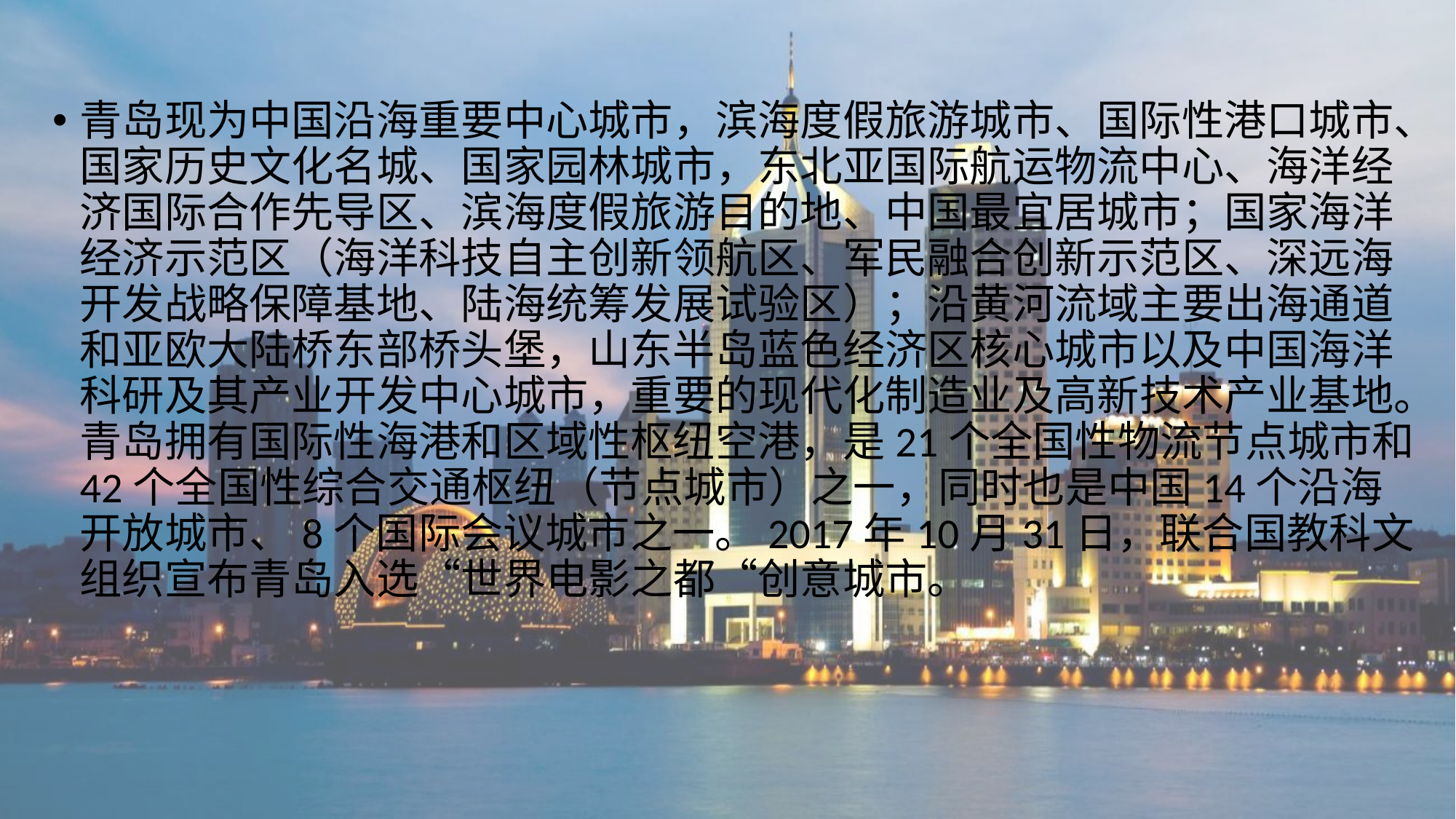

青岛现为中国沿海重要中心城市，滨海度假旅游城市、国际性港口城市、国家历史文化名城、国家园林城市，东北亚国际航运物流中心、海洋经济国际合作先导区、滨海度假旅游目的地、中国最宜居城市；国家海洋经济示范区（海洋科技自主创新领航区、军民融合创新示范区、深远海开发战略保障基地、陆海统筹发展试验区）；沿黄河流域主要出海通道和亚欧大陆桥东部桥头堡，山东半岛蓝色经济区核心城市以及中国海洋科研及其产业开发中心城市，重要的现代化制造业及高新技术产业基地。青岛拥有国际性海港和区域性枢纽空港，是21个全国性物流节点城市和42个全国性综合交通枢纽（节点城市）之一，同时也是中国14个沿海开放城市、8个国际会议城市之一。2017年10月31日，联合国教科文组织宣布青岛入选“世界电影之都“创意城市。